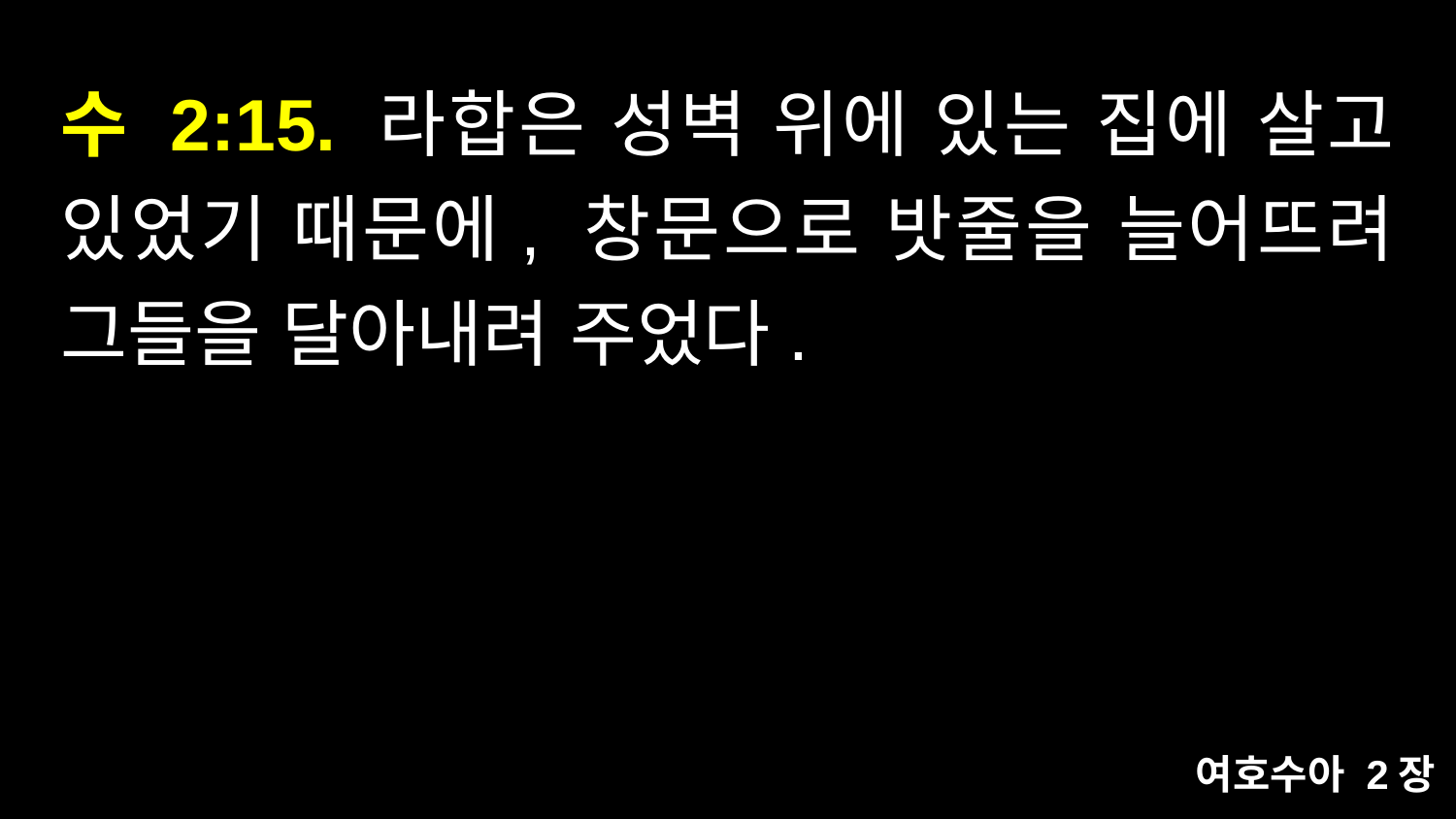

# 수 2:15. 라합은 성벽 위에 있는 집에 살고 있었기 때문에, 창문으로 밧줄을 늘어뜨려 그들을 달아내려 주었다.
여호수아 2장